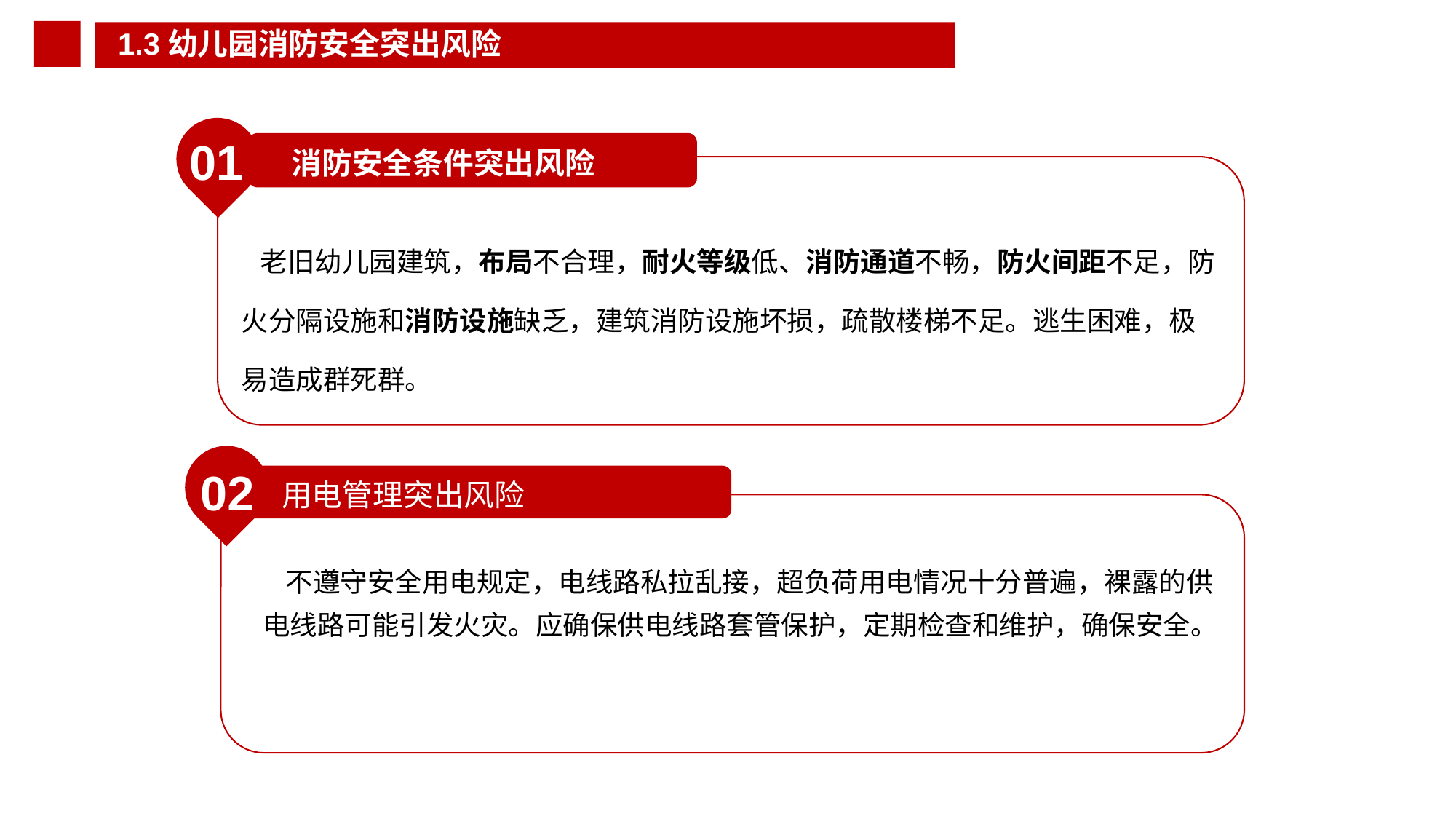

1.3幼儿园消防安全突出风险

01

消防安全条件突出风险

  老旧幼儿园建筑，布局不合理，耐火等级低、消防通道不畅，防火间距不足，防火分隔设施和消防设施缺乏，建筑消防设施坏损，疏散楼梯不足。逃生困难，极易造成群死群。

02
02

用电管理突出风险

  不遵守安全用电规定，电线路私拉乱接，超负荷用电情况十分普遍，裸露的供电线路可能引发火灾。应确保供电线路套管保护，定期检查和维护，确保安全。